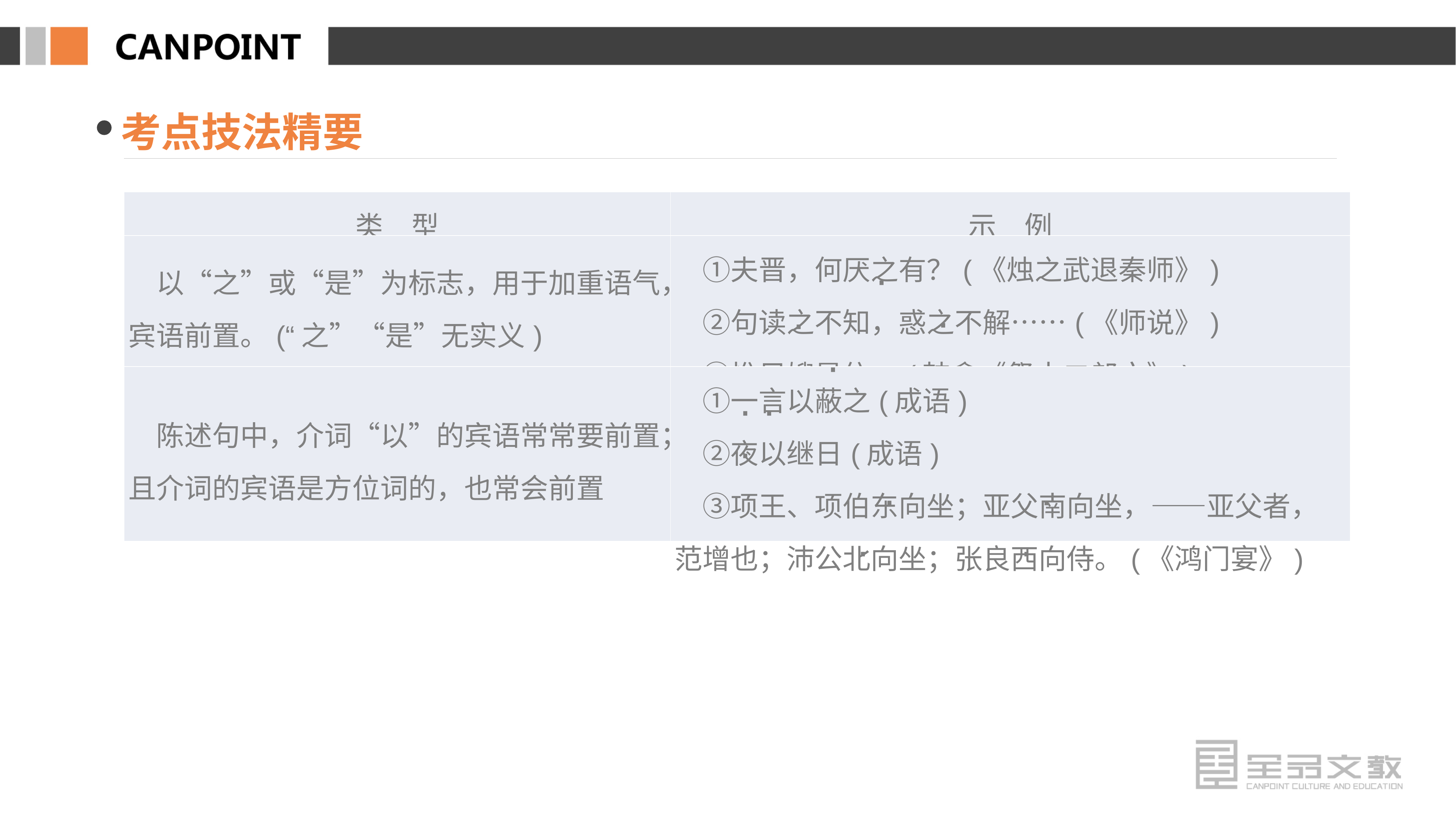

考点技法精要

| 类　型 | 示　例 |
| --- | --- |
| 以“之”或“是”为标志，用于加重语气，宾语前置。(“之”“是”无实义) | ①夫晋，何厌之有？(《烛之武退秦师》) 　②句读之不知，惑之不解……(《师说》) 　③惟兄嫂是依。(韩愈《祭十二郎文》) |
| 陈述句中，介词“以”的宾语常常要前置；且介词的宾语是方位词的，也常会前置 | ①一言以蔽之(成语) 　②夜以继日(成语) 　③项王、项伯东向坐；亚父南向坐，——亚父者，范增也；沛公北向坐；张良西向侍。(《鸿门宴》) |
·
·
·
·
·
·
·
·
·
·
·